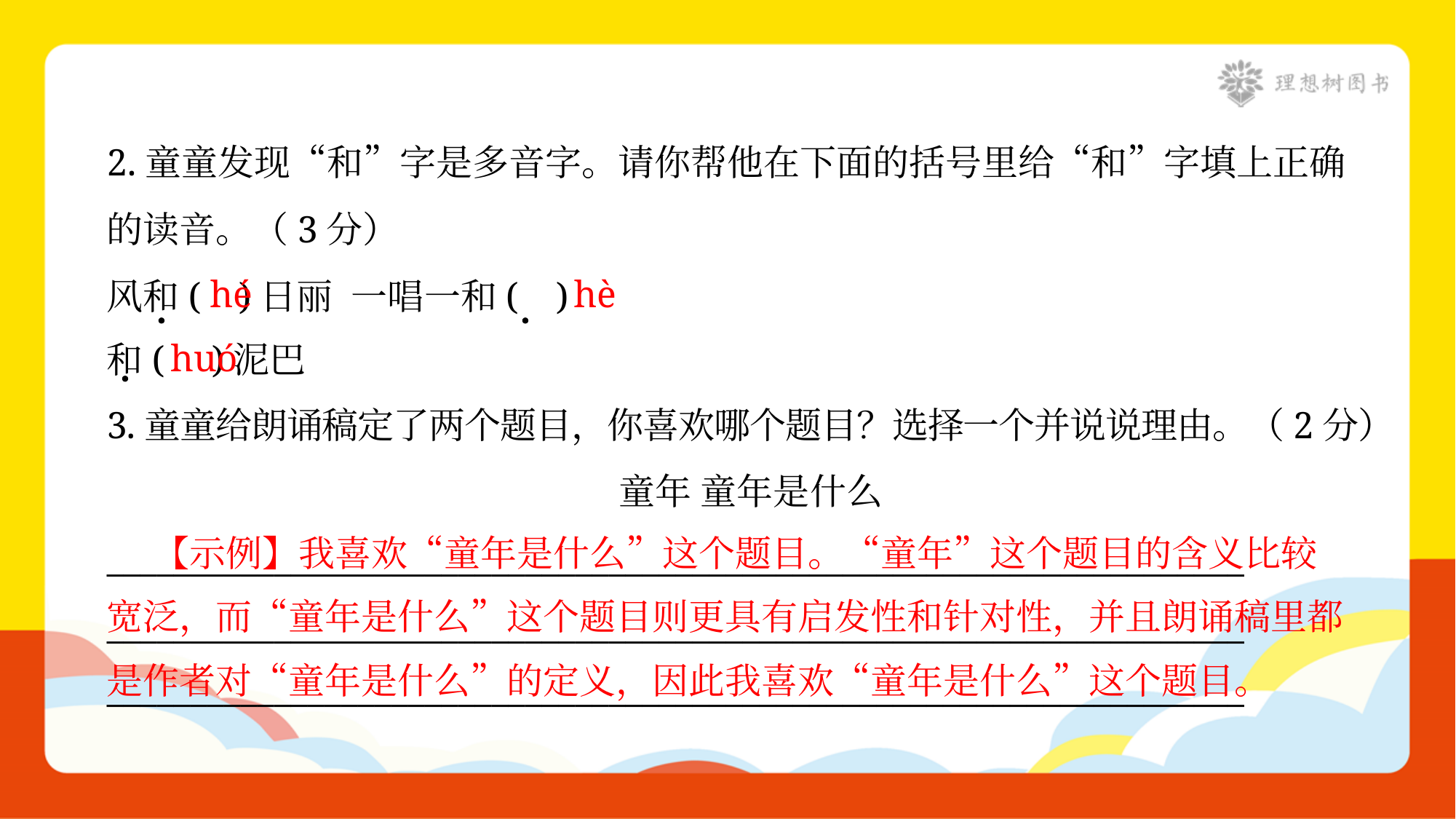

2.童童发现“和”字是多音字。请你帮他在下面的括号里给“和”字填上正确
的读音。（3分）
风和(    )日丽  一唱一和(    )
和(     )泥巴
hé
hè
huó

3.童童给朗诵稿定了两个题目，你喜欢哪个题目？选择一个并说说理由。（2分）
童年 童年是什么
____________________________________________________________________
____________________________________________________________________
____________________________________________________________________
    【示例】我喜欢“童年是什么”这个题目。“童年”这个题目的含义比较
宽泛，而“童年是什么”这个题目则更具有启发性和针对性，并且朗诵稿里都
是作者对“童年是什么”的定义，因此我喜欢“童年是什么”这个题目。